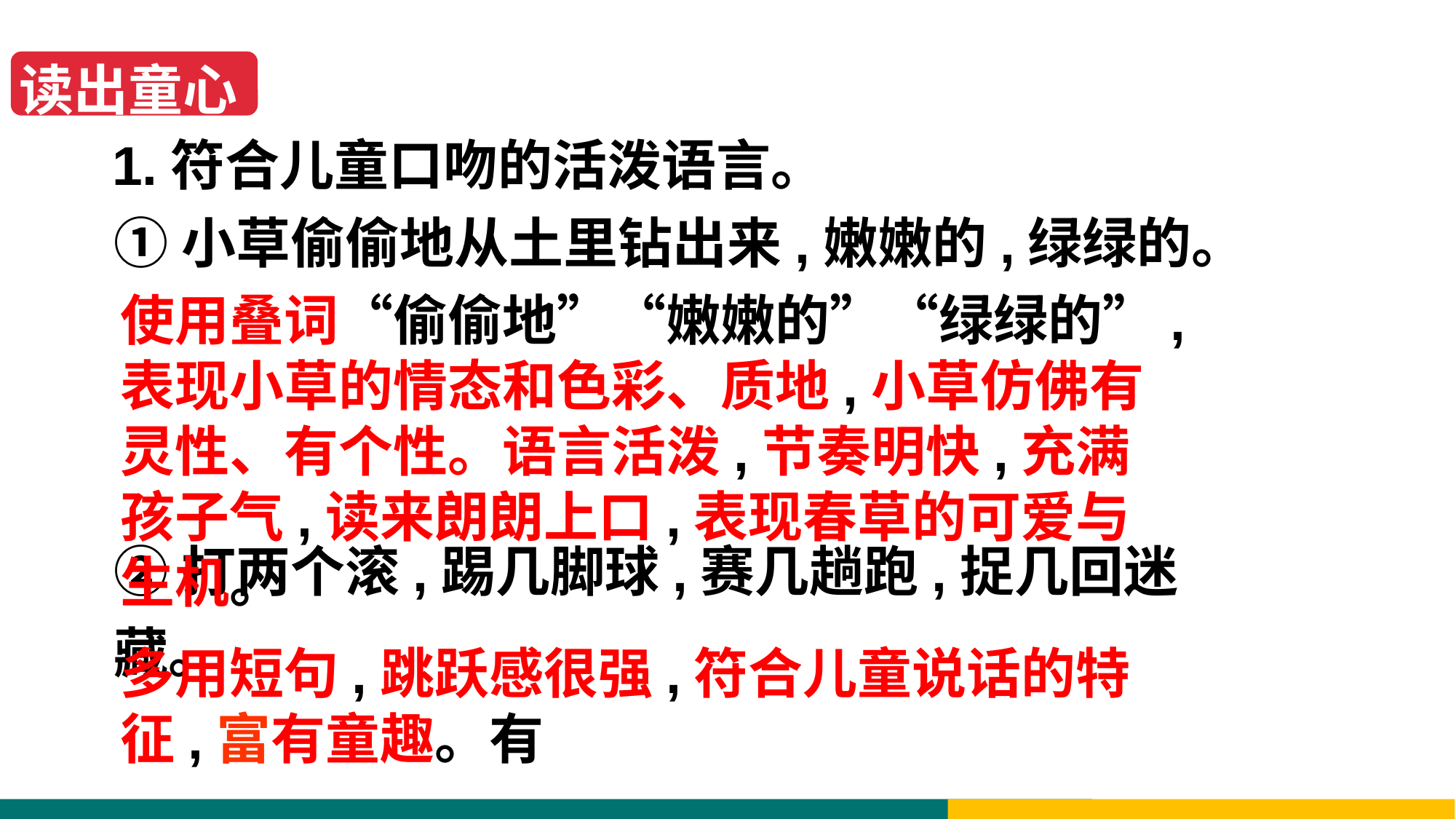

读出童心
1.符合儿童口吻的活泼语言。
①小草偷偷地从土里钻出来,嫩嫩的,绿绿的。
使用叠词“偷偷地”“嫩嫩的”“绿绿的”,表现小草的情态和色彩、质地,小草仿佛有灵性、有个性。语言活泼,节奏明快,充满孩子气,读来朗朗上口,表现春草的可爱与生机。
②打两个滚,踢几脚球,赛几趟跑,捉几回迷藏。
多用短句,跳跃感很强,符合儿童说话的特征,富有童趣。有